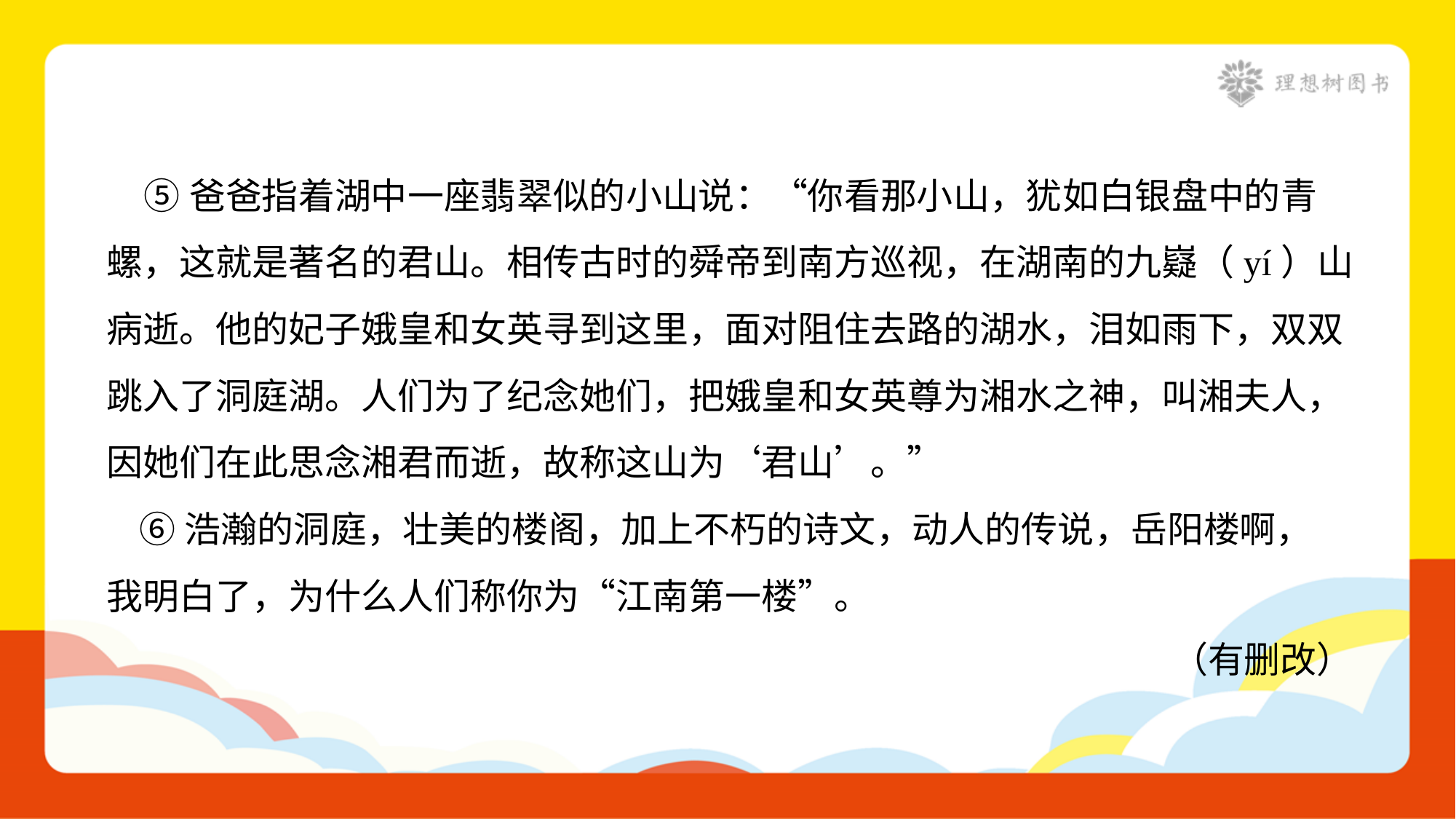

⑤爸爸指着湖中一座翡翠似的小山说：“你看那小山，犹如白银盘中的青
螺，这就是著名的君山。相传古时的舜帝到南方巡视，在湖南的九嶷（yí）山
病逝。他的妃子娥皇和女英寻到这里，面对阻住去路的湖水，泪如雨下，双双
跳入了洞庭湖。人们为了纪念她们，把娥皇和女英尊为湘水之神，叫湘夫人，
因她们在此思念湘君而逝，故称这山为‘君山’。”
    ⑥浩瀚的洞庭，壮美的楼阁，加上不朽的诗文，动人的传说，岳阳楼啊，
我明白了，为什么人们称你为“江南第一楼”。
（有删改）